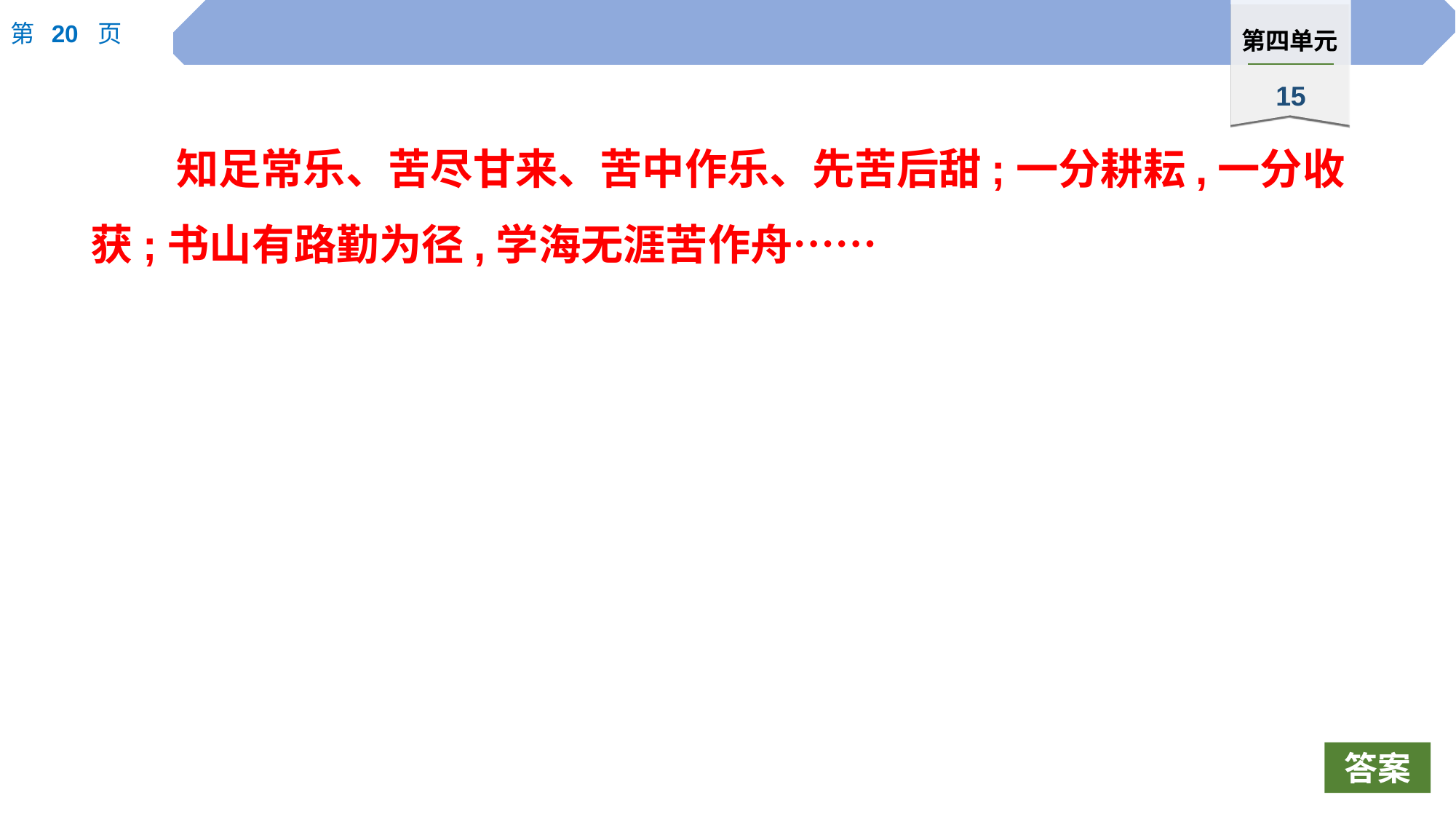

知足常乐、苦尽甘来、苦中作乐、先苦后甜;一分耕耘,一分收获;书山有路勤为径,学海无涯苦作舟……
答案